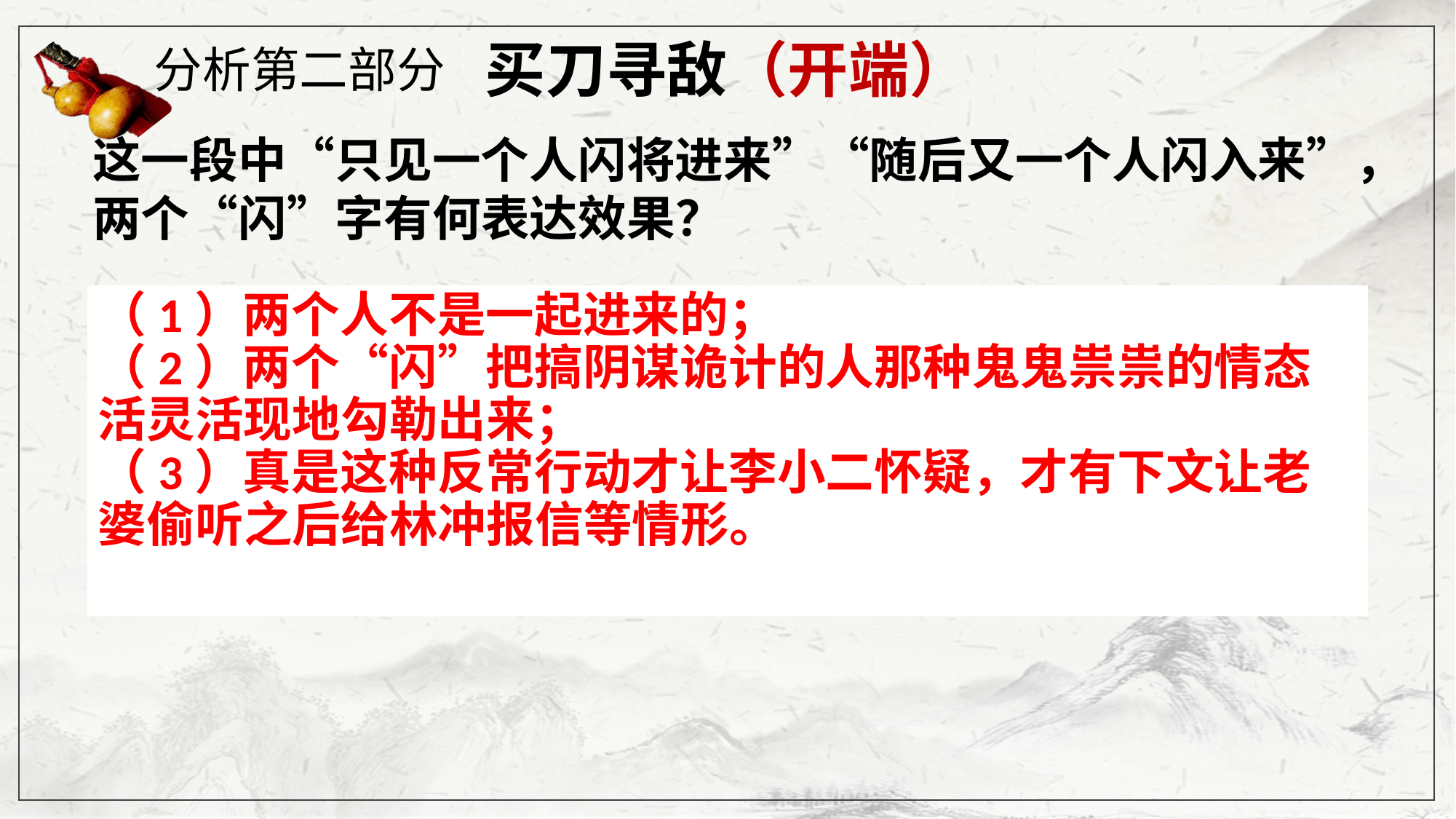

买刀寻敌（开端）
分析第二部分
这一段中“只见一个人闪将进来”“随后又一个人闪入来”，两个“闪”字有何表达效果？
（1）两个人不是一起进来的；
（2）两个“闪”把搞阴谋诡计的人那种鬼鬼祟祟的情态活灵活现地勾勒出来；
（3）真是这种反常行动才让李小二怀疑，才有下文让老婆偷听之后给林冲报信等情形。